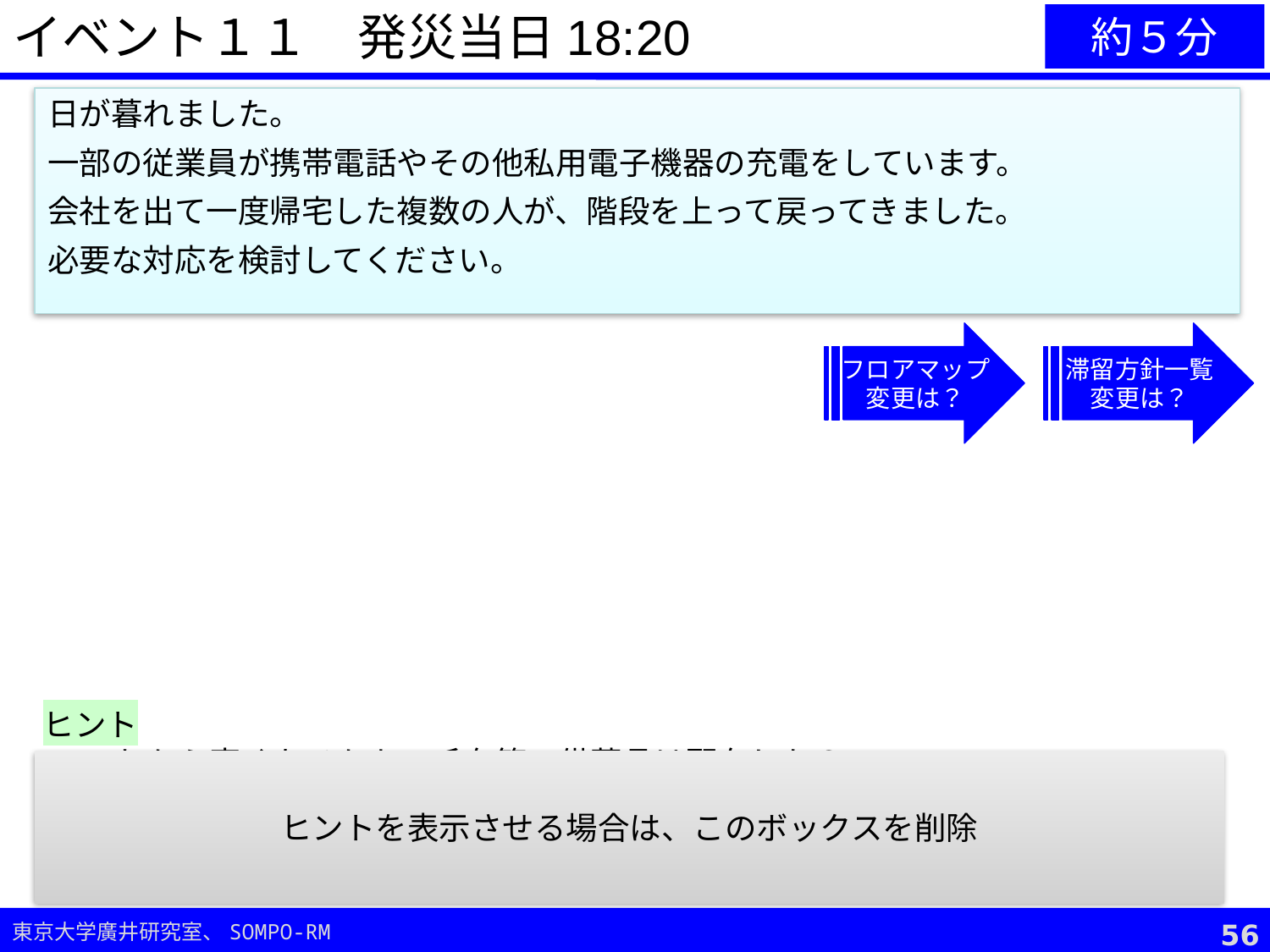

イベント１１　発災当日18:20
約５分
日が暮れました。
一部の従業員が携帯電話やその他私用電子機器の充電をしています。
会社を出て一度帰宅した複数の人が、階段を上って戻ってきました。
必要な対応を検討してください。
フロアマップ
変更は？
滞留方針一覧
変更は？
ヒント
これから寒くなるかも。毛布等の備蓄品は配布した？
節電と充電の必要性のバランスを考慮すべき。
戻ってきた人は…・疲れているかも？今の滞留方針を知りません。外の事情を知っているはず。
ヒントを表示させる場合は、このボックスを削除
56